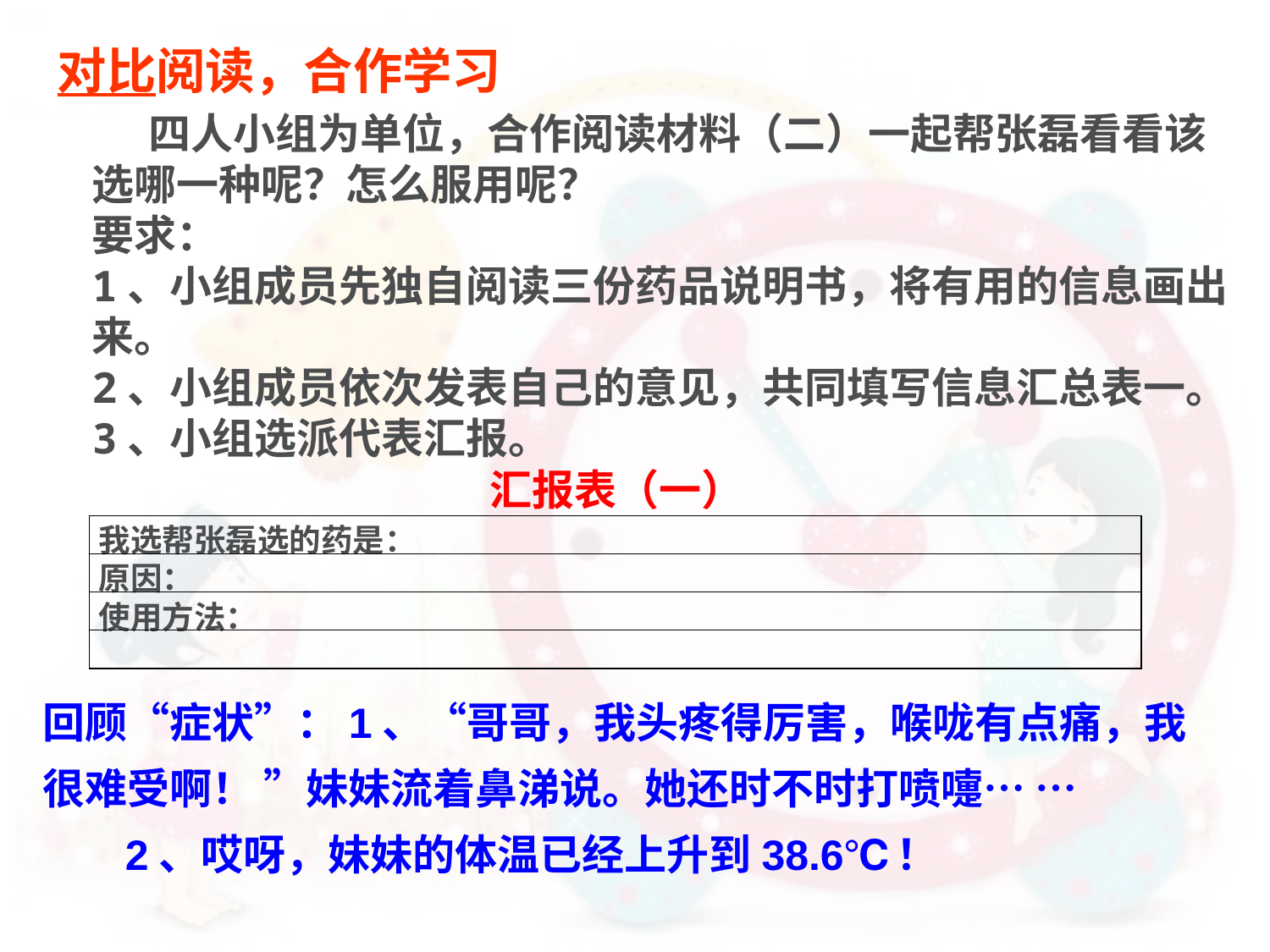

对比阅读，合作学习
 四人小组为单位，合作阅读材料（二）一起帮张磊看看该选哪一种呢？怎么服用呢？
要求：
1、小组成员先独自阅读三份药品说明书，将有用的信息画出来。
2、小组成员依次发表自己的意见，共同填写信息汇总表一。
3、小组选派代表汇报。
汇报表（一）
| 我选帮张磊选的药是： |
| --- |
| 原因： |
| 使用方法： |
|  |
回顾“症状”：1、“哥哥，我头疼得厉害，喉咙有点痛，我很难受啊！ ”妹妹流着鼻涕说。她还时不时打喷嚏… …
       2、哎呀，妹妹的体温已经上升到38.6℃！

。